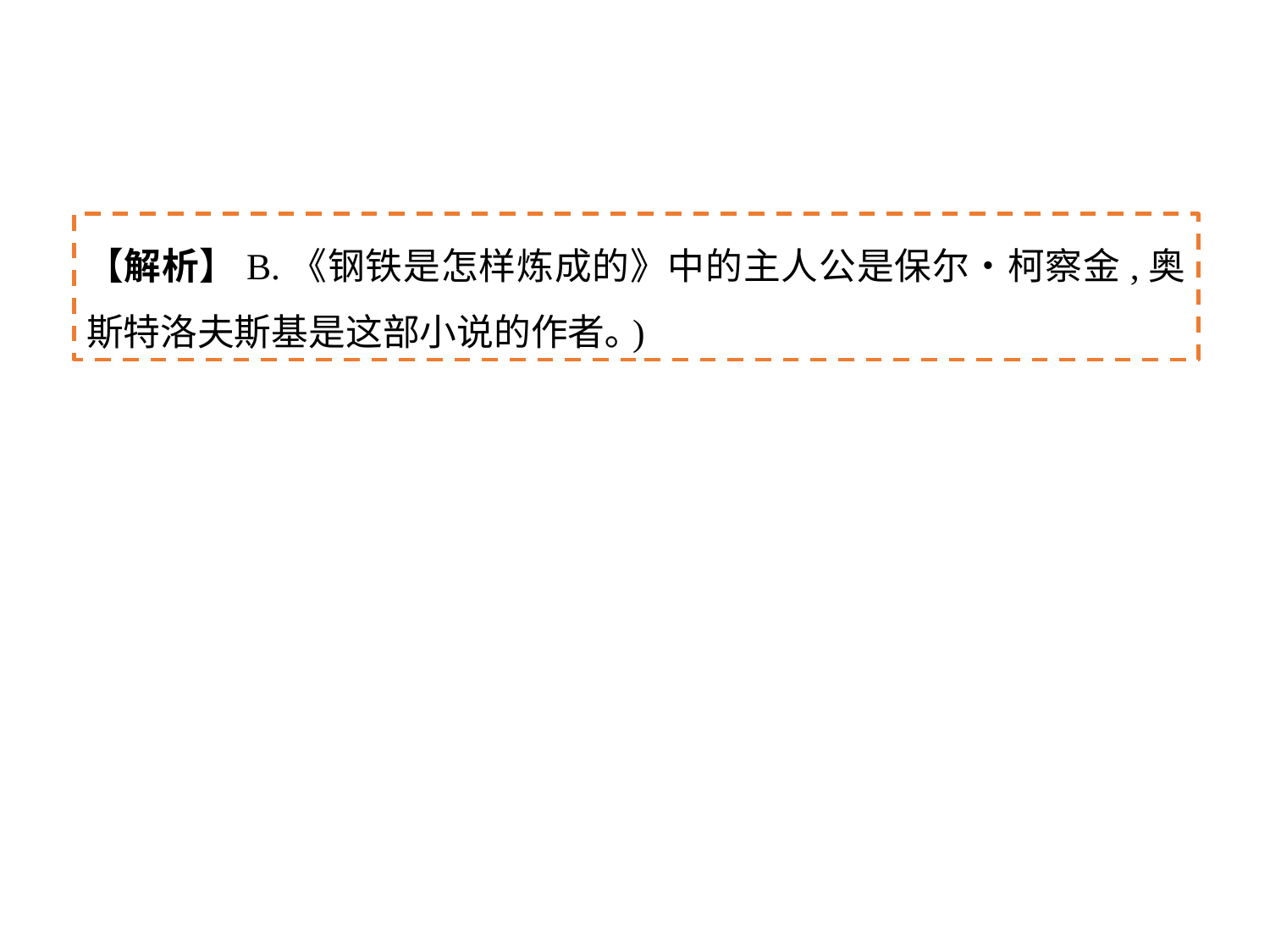

【解析】B.《钢铁是怎样炼成的》中的主人公是保尔•柯察金,奥斯特洛夫斯基是这部小说的作者｡)